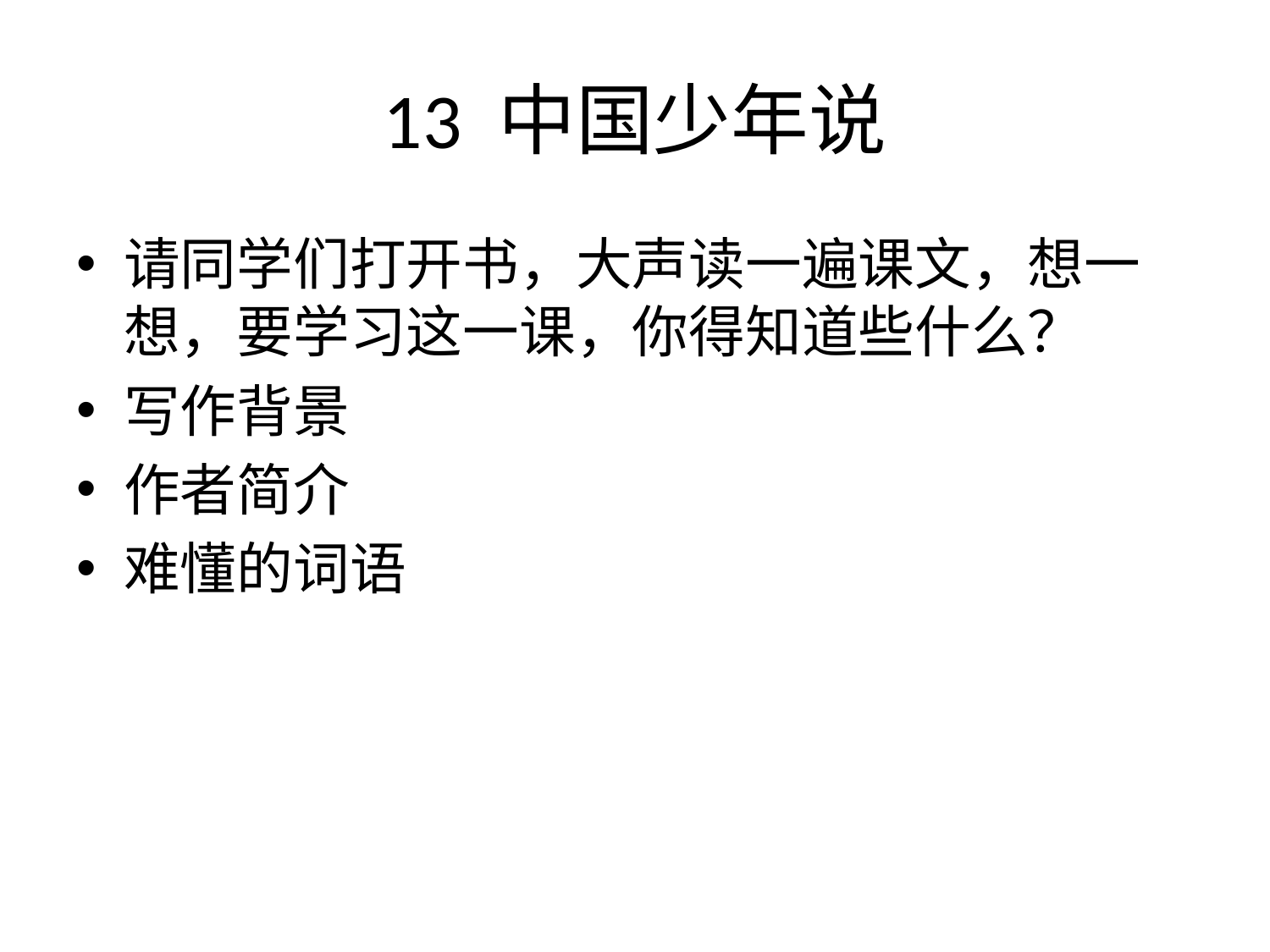

# 13 中国少年说
请同学们打开书，大声读一遍课文，想一想，要学习这一课，你得知道些什么？
写作背景
作者简介
难懂的词语